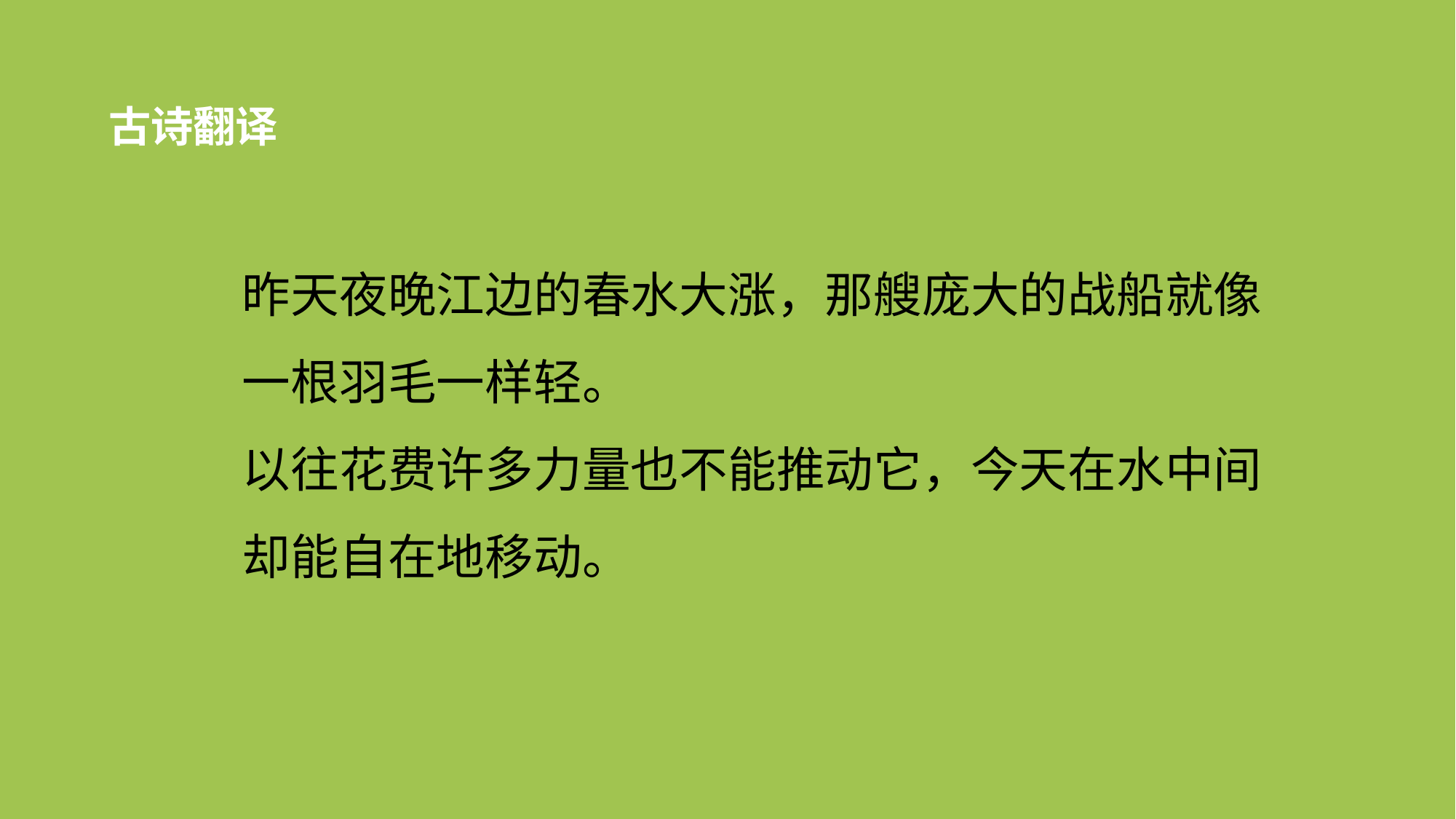

古诗翻译
昨天夜晚江边的春水大涨，那艘庞大的战船就像一根羽毛一样轻。
以往花费许多力量也不能推动它，今天在水中间却能自在地移动。